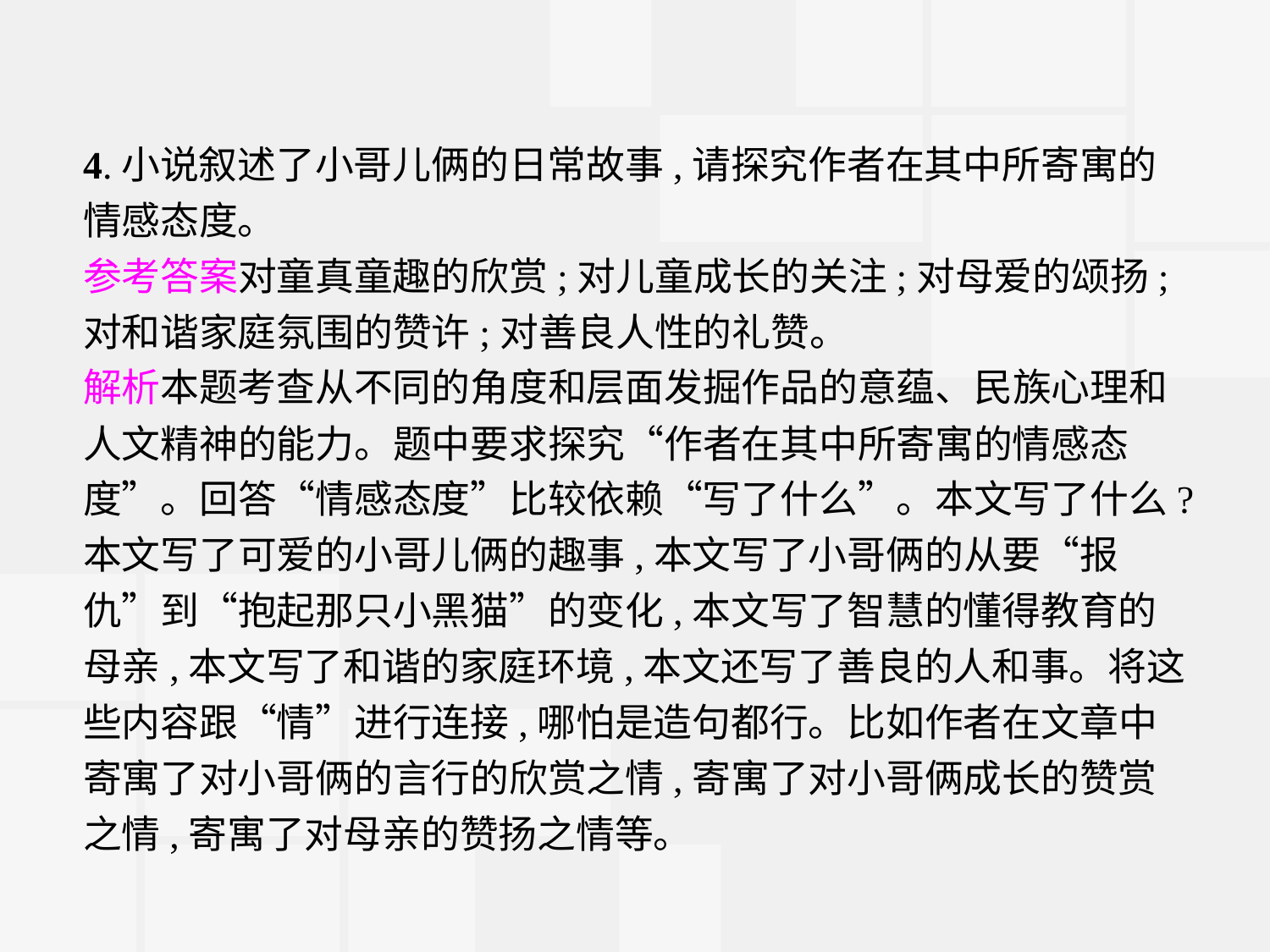

4.小说叙述了小哥儿俩的日常故事,请探究作者在其中所寄寓的情感态度。
参考答案对童真童趣的欣赏;对儿童成长的关注;对母爱的颂扬;对和谐家庭氛围的赞许;对善良人性的礼赞。
解析本题考查从不同的角度和层面发掘作品的意蕴、民族心理和人文精神的能力。题中要求探究“作者在其中所寄寓的情感态度”。回答“情感态度”比较依赖“写了什么”。本文写了什么?本文写了可爱的小哥儿俩的趣事,本文写了小哥俩的从要“报仇”到“抱起那只小黑猫”的变化,本文写了智慧的懂得教育的母亲,本文写了和谐的家庭环境,本文还写了善良的人和事。将这些内容跟“情”进行连接,哪怕是造句都行。比如作者在文章中寄寓了对小哥俩的言行的欣赏之情,寄寓了对小哥俩成长的赞赏之情,寄寓了对母亲的赞扬之情等。